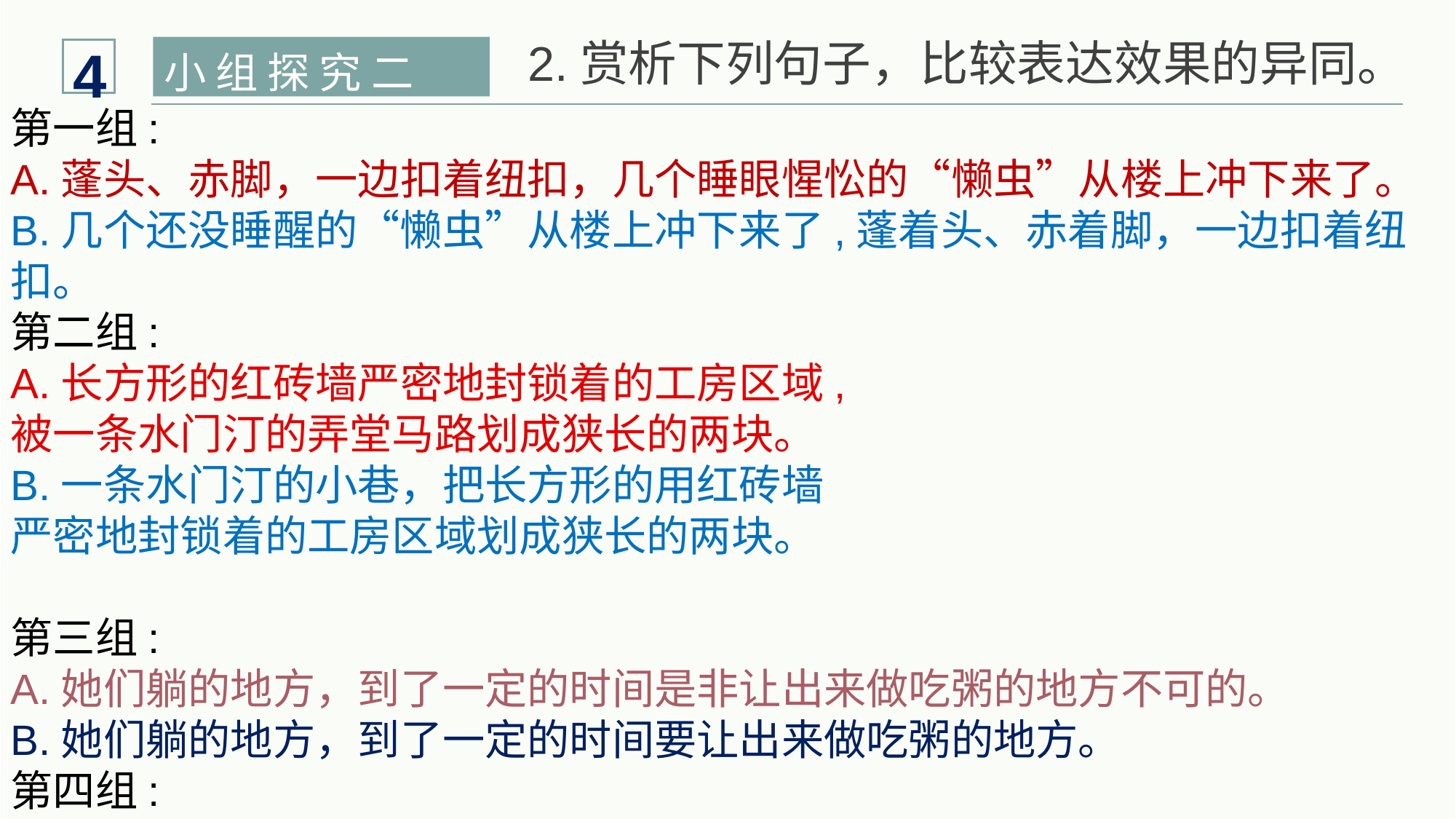

2.赏析下列句子，比较表达效果的异同。
4
小 组 探 究 二

第一组:
A.蓬头、赤脚，一边扣着纽扣，几个睡眼惺忪的“懒虫”从楼上冲下来了。
B.几个还没睡醒的“懒虫”从楼上冲下来了,蓬着头、赤着脚，一边扣着纽扣。
第二组:
A.长方形的红砖墙严密地封锁着的工房区域,
被一条水门汀的弄堂马路划成狭长的两块。
B.一条水门汀的小巷，把长方形的用红砖墙
严密地封锁着的工房区域划成狭长的两块。

第三组:
A.她们躺的地方，到了一定的时间是非让出来做吃粥的地方不可的。
B.她们躺的地方，到了一定的时间要让出来做吃粥的地方。
第四组:
A.粥菜?是不可能有的。            B.粥菜是不可能有的。